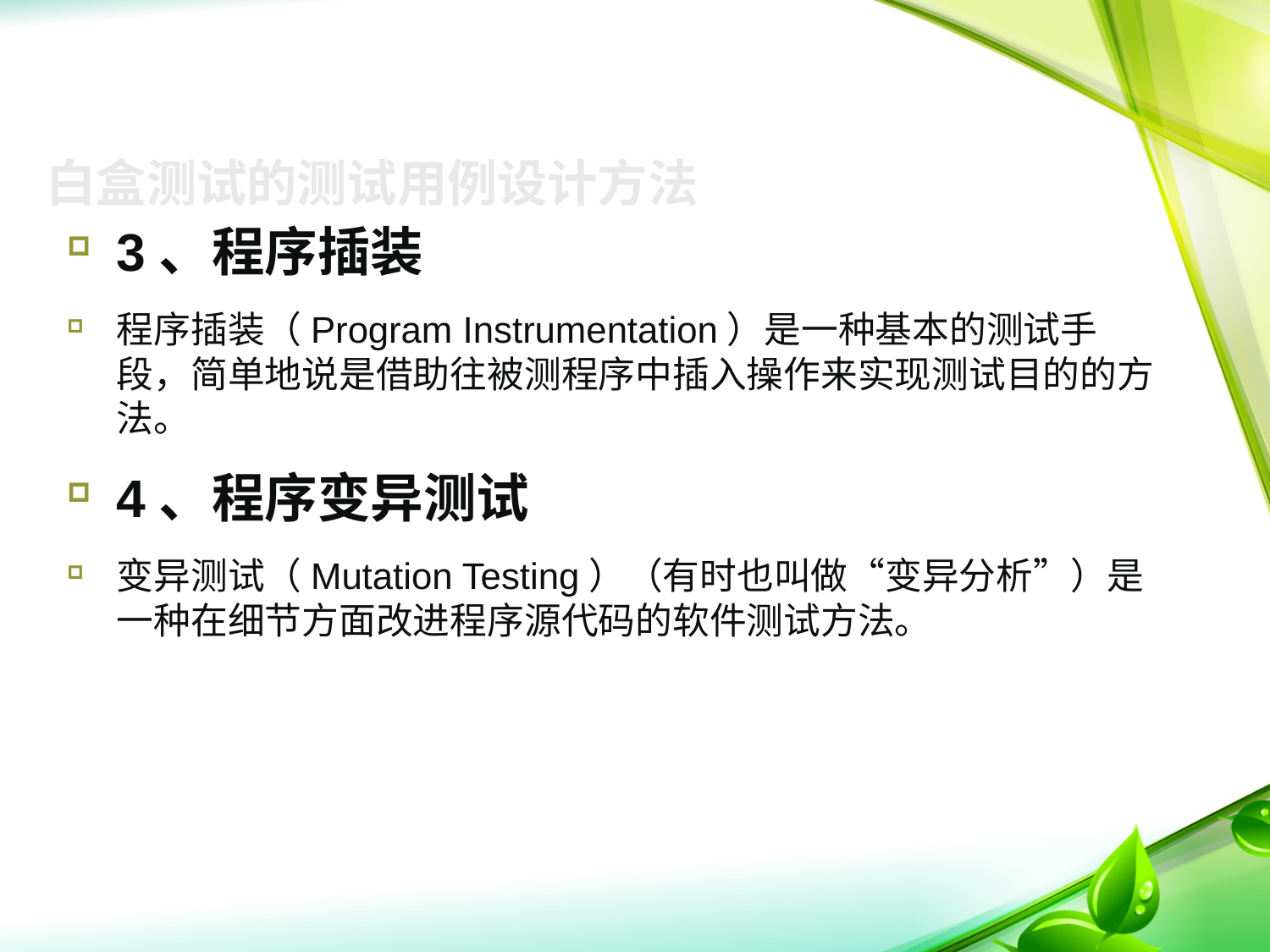

白盒测试的测试用例设计方法
3、程序插装
程序插装（Program Instrumentation）是一种基本的测试手段，简单地说是借助往被测程序中插入操作来实现测试目的的方法。
4、程序变异测试
变异测试（Mutation Testing）（有时也叫做“变异分析”）是一种在细节方面改进程序源代码的软件测试方法。